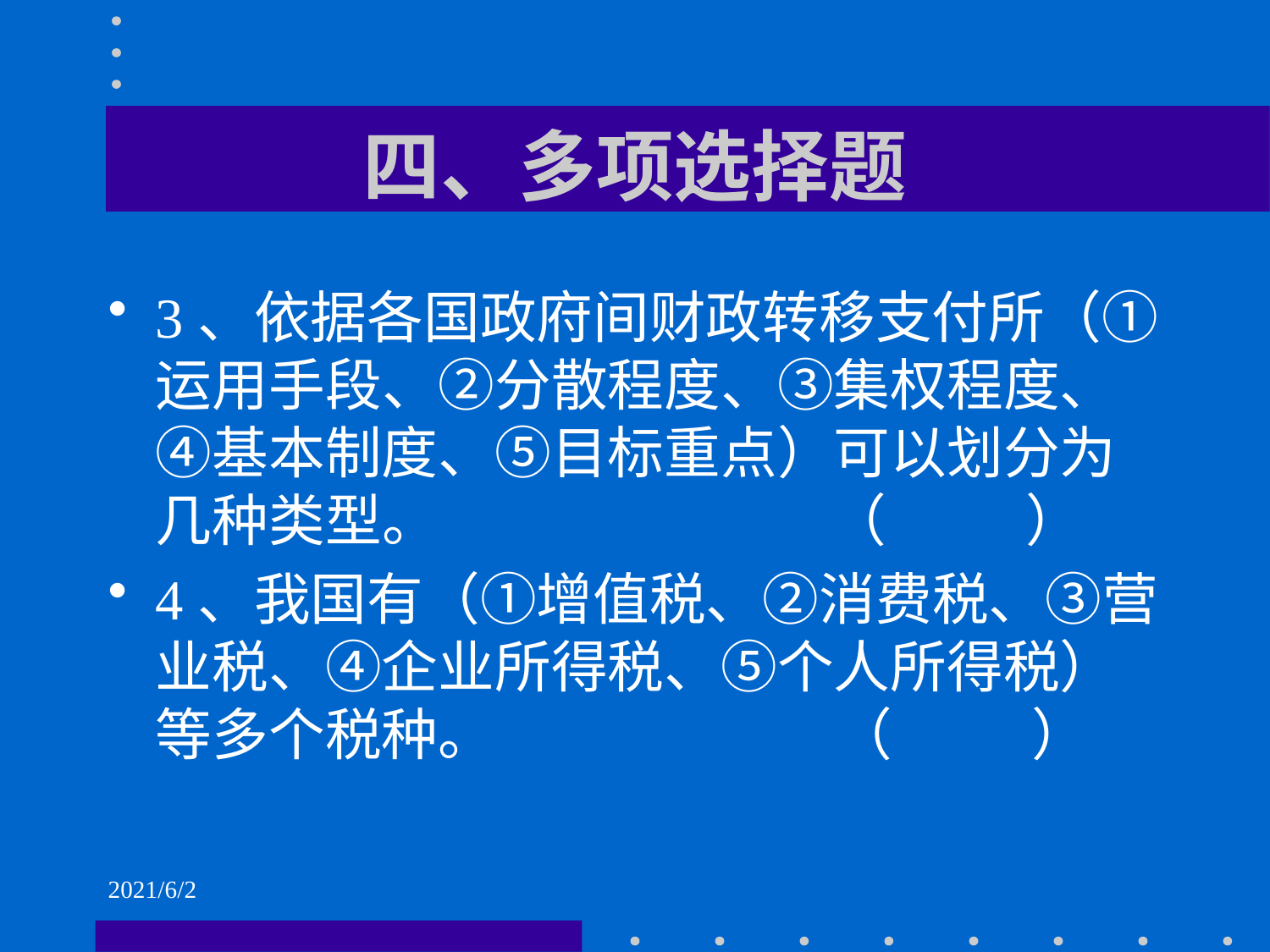

# 四、多项选择题
3、依据各国政府间财政转移支付所（①运用手段、②分散程度、③集权程度、④基本制度、⑤目标重点）可以划分为几种类型。                               （           ）
4、我国有（①增值税、②消费税、③营业税、④企业所得税、⑤个人所得税）等多个税种。                           （           ）
2021/6/2